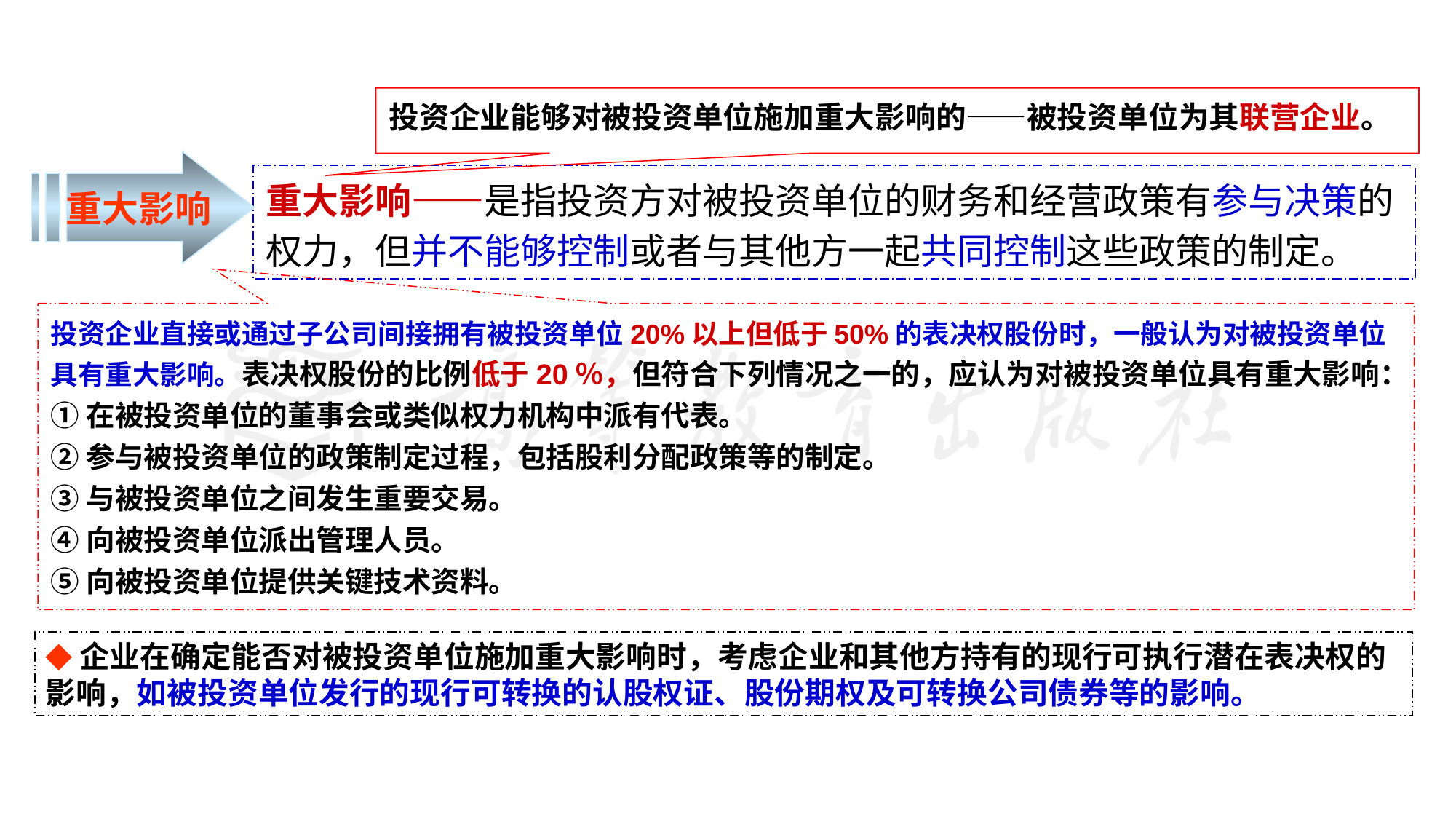

投资企业能够对被投资单位施加重大影响的——被投资单位为其联营企业。
重大影响
重大影响——是指投资方对被投资单位的财务和经营政策有参与决策的权力，但并不能够控制或者与其他方一起共同控制这些政策的制定。
投资企业直接或通过子公司间接拥有被投资单位20%以上但低于50%的表决权股份时，一般认为对被投资单位具有重大影响。表决权股份的比例低于20％，但符合下列情况之一的，应认为对被投资单位具有重大影响：
①在被投资单位的董事会或类似权力机构中派有代表。
②参与被投资单位的政策制定过程，包括股利分配政策等的制定。
③与被投资单位之间发生重要交易。
④向被投资单位派出管理人员。
⑤向被投资单位提供关键技术资料。
◆企业在确定能否对被投资单位施加重大影响时，考虑企业和其他方持有的现行可执行潜在表决权的影响，如被投资单位发行的现行可转换的认股权证、股份期权及可转换公司债券等的影响。